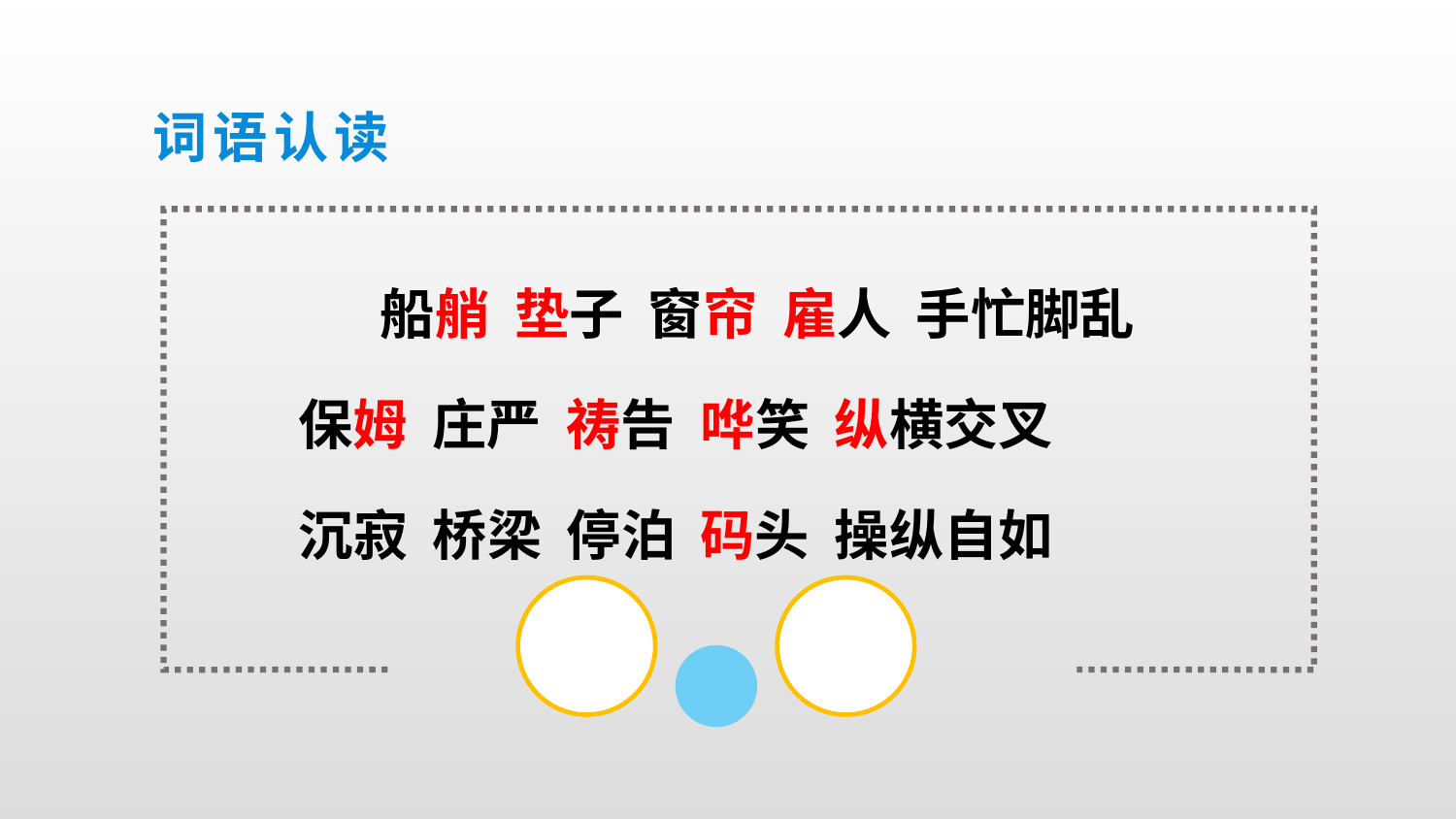

词语认读

船艄  垫子  窗帘  雇人  手忙脚乱
保姆  庄严  祷告  哗笑  纵横交叉
沉寂  桥梁  停泊  码头  操纵自如